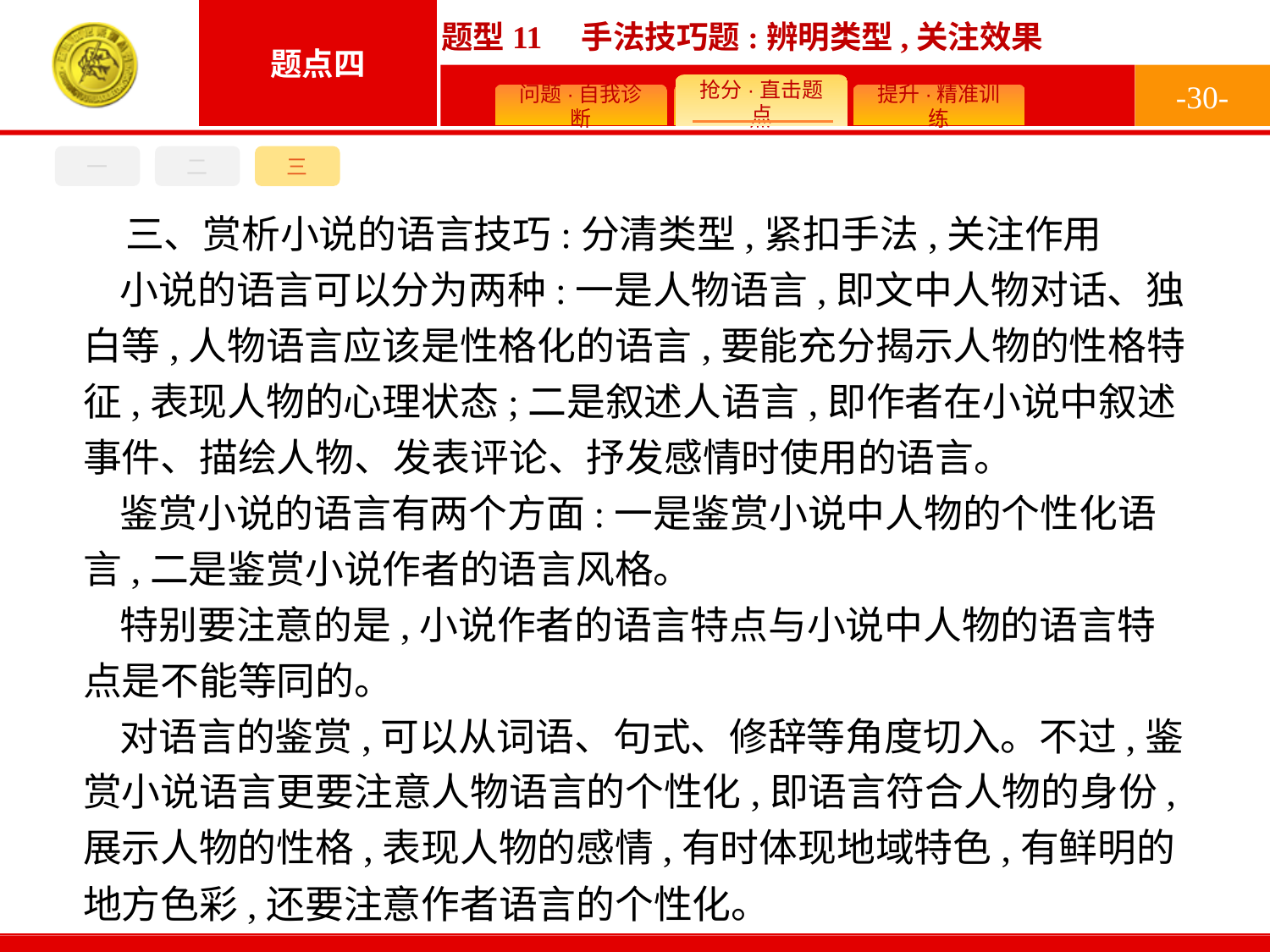

-30-
三
一
二
三、赏析小说的语言技巧:分清类型,紧扣手法,关注作用
小说的语言可以分为两种:一是人物语言,即文中人物对话、独白等,人物语言应该是性格化的语言,要能充分揭示人物的性格特征,表现人物的心理状态;二是叙述人语言,即作者在小说中叙述事件、描绘人物、发表评论、抒发感情时使用的语言。
鉴赏小说的语言有两个方面:一是鉴赏小说中人物的个性化语言,二是鉴赏小说作者的语言风格。
特别要注意的是,小说作者的语言特点与小说中人物的语言特点是不能等同的。
对语言的鉴赏,可以从词语、句式、修辞等角度切入。不过,鉴赏小说语言更要注意人物语言的个性化,即语言符合人物的身份,展示人物的性格,表现人物的感情,有时体现地域特色,有鲜明的地方色彩,还要注意作者语言的个性化。